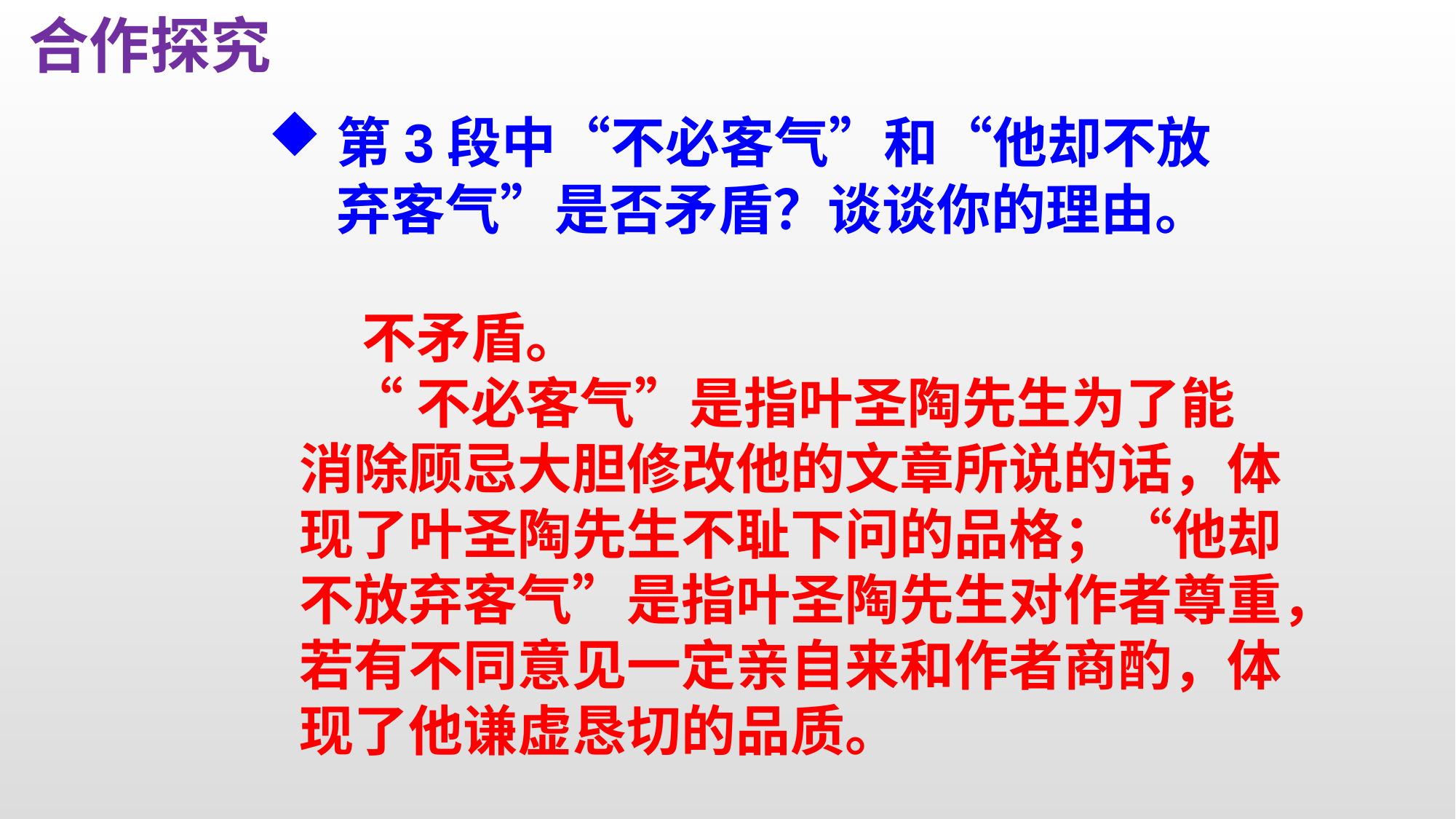

合作探究
第3段中“不必客气”和“他却不放弃客气”是否矛盾？谈谈你的理由。
    不矛盾。
    “不必客气”是指叶圣陶先生为了能消除顾忌大胆修改他的文章所说的话，体现了叶圣陶先生不耻下问的品格；“他却不放弃客气”是指叶圣陶先生对作者尊重，若有不同意见一定亲自来和作者商酌，体现了他谦虚恳切的品质。